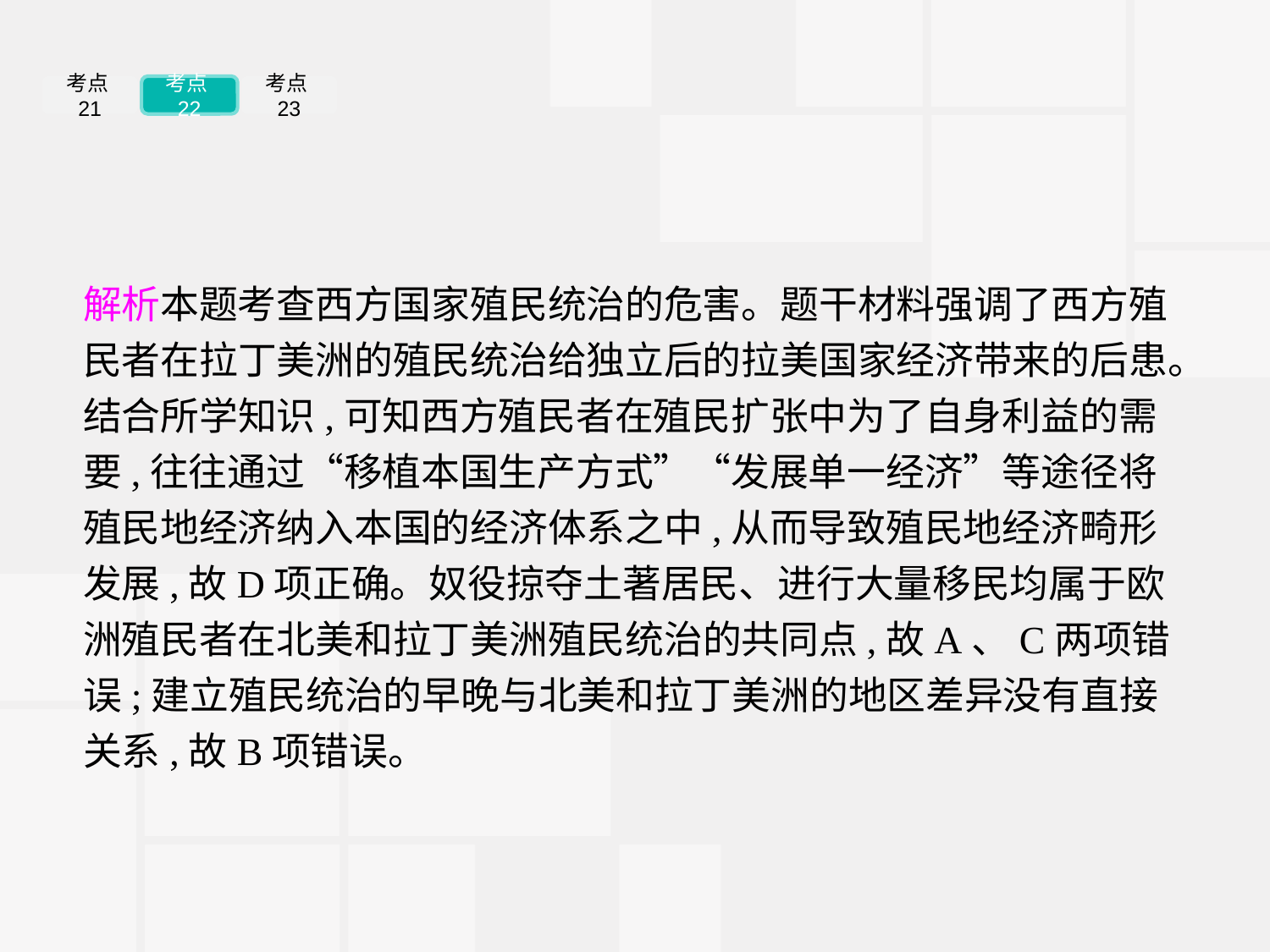

考点21
考点22
考点23
解析本题考查西方国家殖民统治的危害。题干材料强调了西方殖民者在拉丁美洲的殖民统治给独立后的拉美国家经济带来的后患。结合所学知识,可知西方殖民者在殖民扩张中为了自身利益的需要,往往通过“移植本国生产方式”“发展单一经济”等途径将殖民地经济纳入本国的经济体系之中,从而导致殖民地经济畸形发展,故D项正确。奴役掠夺土著居民、进行大量移民均属于欧洲殖民者在北美和拉丁美洲殖民统治的共同点,故A、C两项错误;建立殖民统治的早晚与北美和拉丁美洲的地区差异没有直接关系,故B项错误。